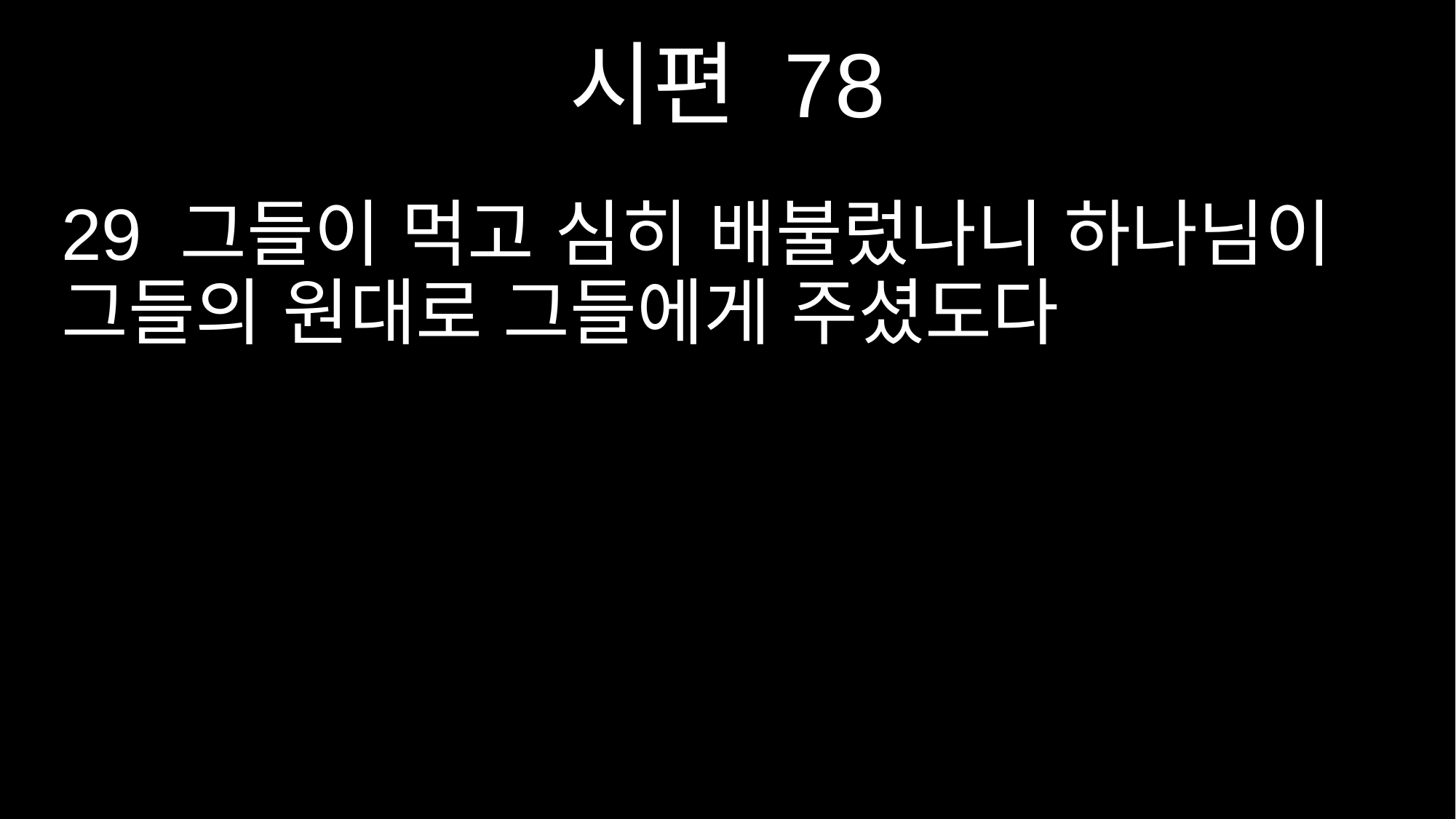

시편 78
29 그들이 먹고 심히 배불렀나니 하나님이 그들의 원대로 그들에게 주셨도다